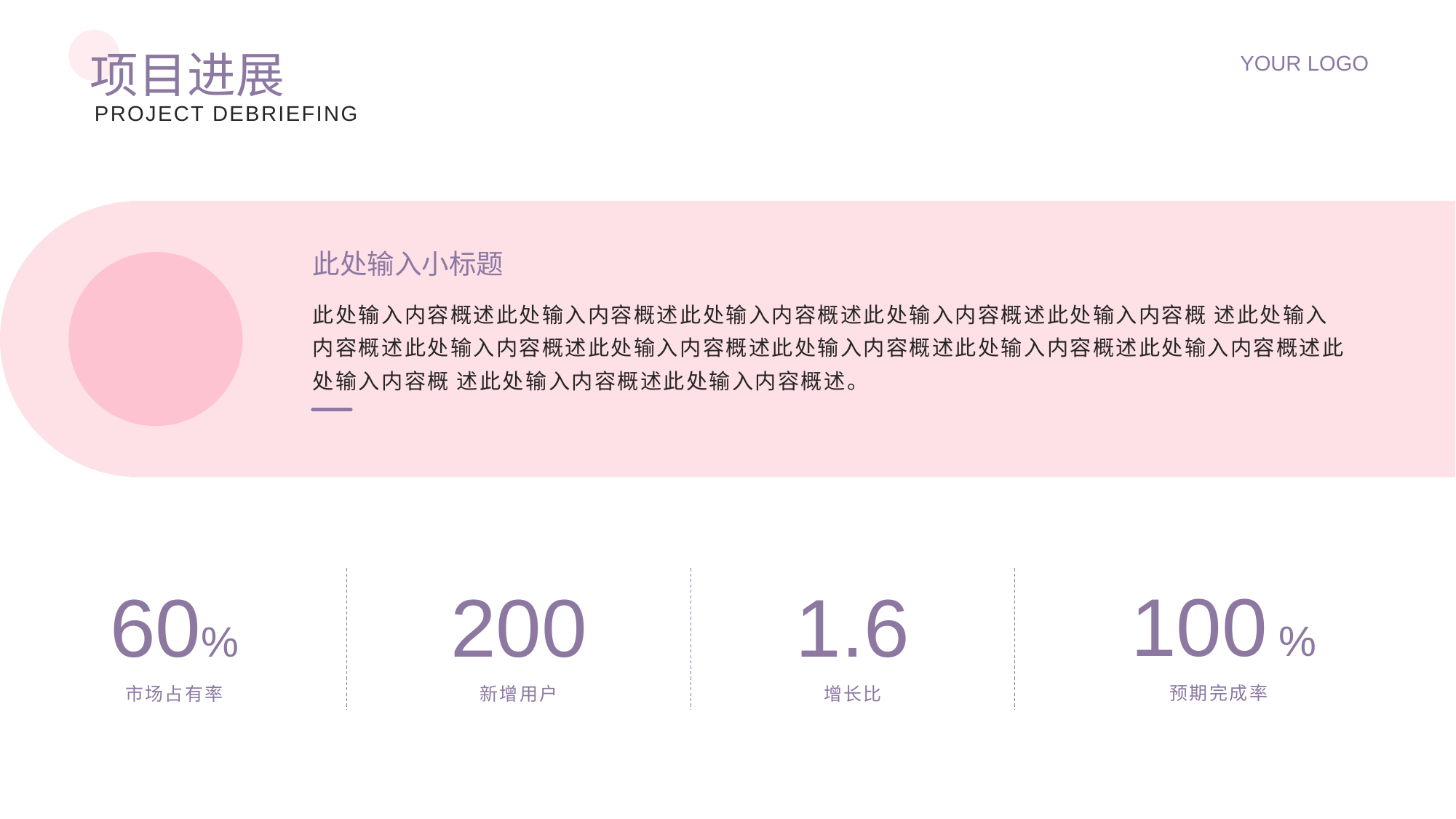

项目进展

YOUR LOGO
project debriefing

此处输入小标题

此处输入内容概述此处输入内容概述此处输入内容概述此处输入内容概述此处输入内容概 述此处输入内容概述此处输入内容概述此处输入内容概述此处输入内容概述此处输入内容概述此处输入内容概述此处输入内容概 述此处输入内容概述此处输入内容概述。
100 %
预期完成率
60%
市场占有率
200
新增用户
1.6
增长比